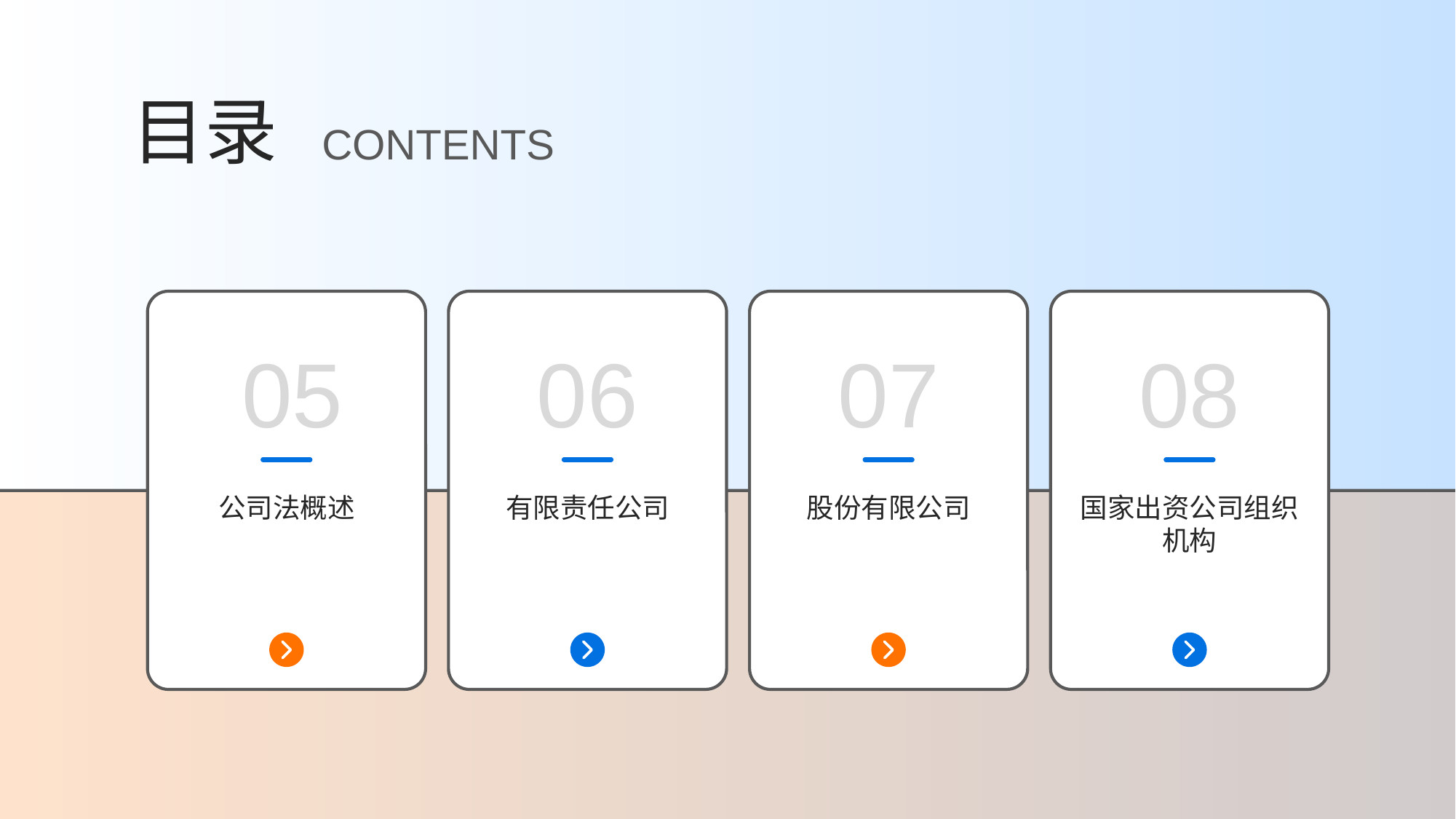

目录
CONTENTS

05
06
07
08
公司法概述
有限责任公司
股份有限公司
国家出资公司组织机构